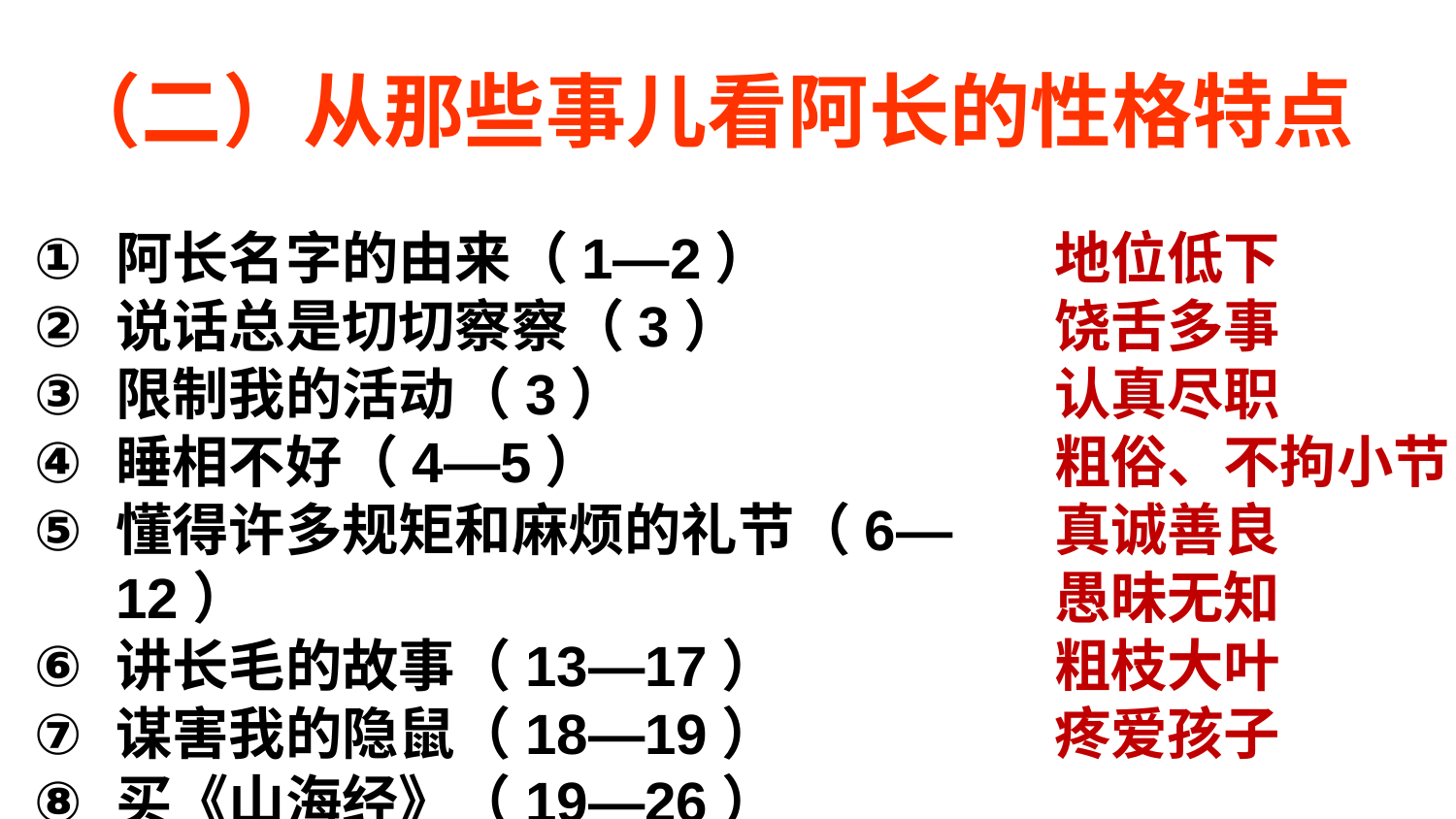

（二）从那些事儿看阿长的性格特点
阿长名字的由来（1—2）
说话总是切切察察（3）
限制我的活动（3）
睡相不好（4—5）
懂得许多规矩和麻烦的礼节（6—12）
讲长毛的故事（13—17）
谋害我的隐鼠（18—19）
买《山海经》（19—26）
地位低下
饶舌多事
认真尽职
粗俗、不拘小节
真诚善良
愚昧无知
粗枝大叶
疼爱孩子